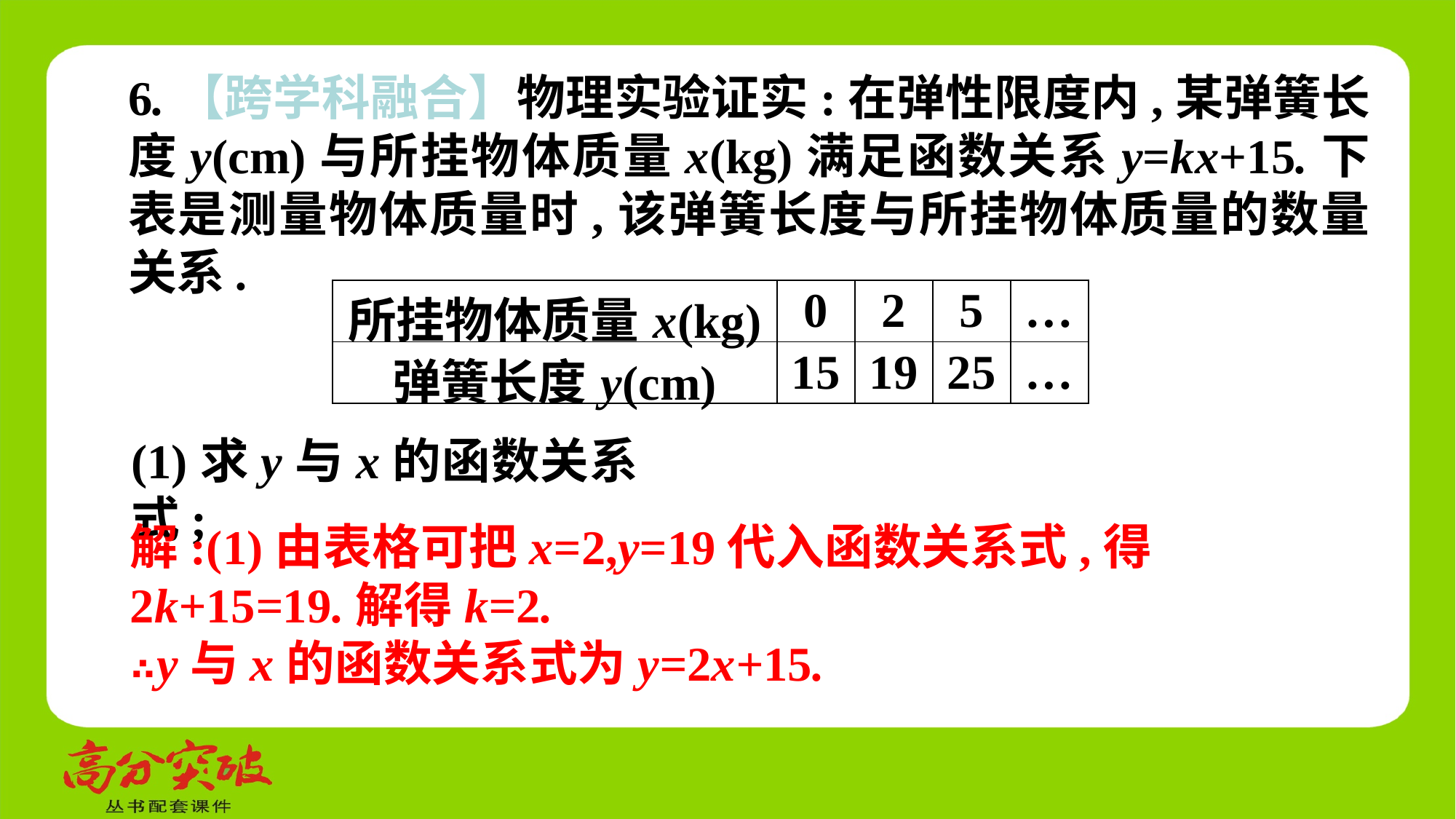

6.【跨学科融合】物理实验证实:在弹性限度内,某弹簧长度y(cm)与所挂物体质量x(kg)满足函数关系y=kx+15.下表是测量物体质量时,该弹簧长度与所挂物体质量的数量关系.
| 所挂物体质量x(kg) | 0 | 2 | 5 | … |
| --- | --- | --- | --- | --- |
| 弹簧长度y(cm) | 15 | 19 | 25 | … |
(1)求y与x的函数关系式;
解:(1)由表格可把x=2,y=19代入函数关系式,得
2k+15=19.解得k=2.
∴y与x的函数关系式为y=2x+15.